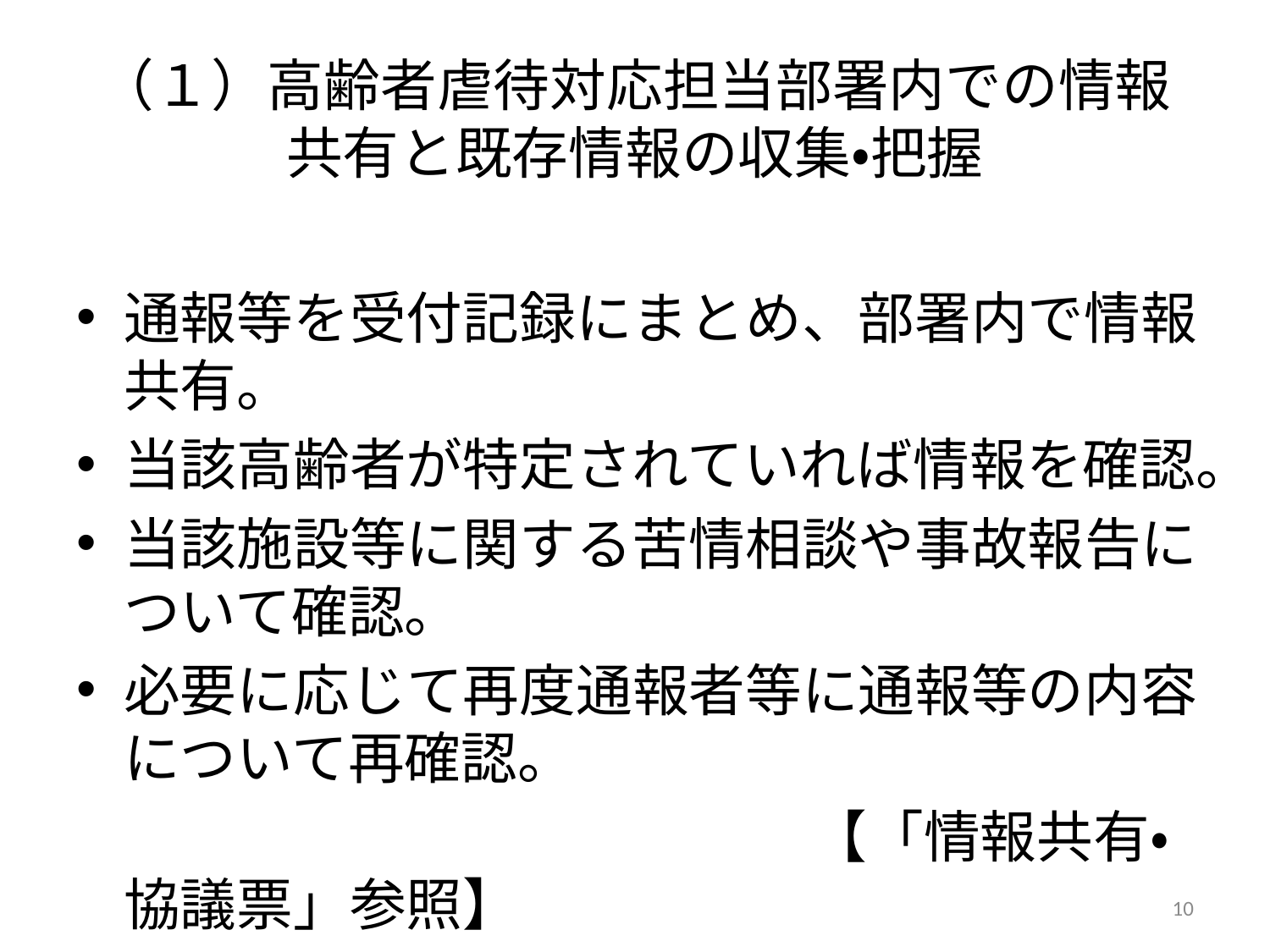

# （１）高齢者虐待対応担当部署内での情報共有と既存情報の収集・把握
通報等を受付記録にまとめ、部署内で情報共有。
当該高齢者が特定されていれば情報を確認。
当該施設等に関する苦情相談や事故報告について確認。
必要に応じて再度通報者等に通報等の内容について再確認。
　　　　　　　　　　　　　【「情報共有・協議票」参照】

10